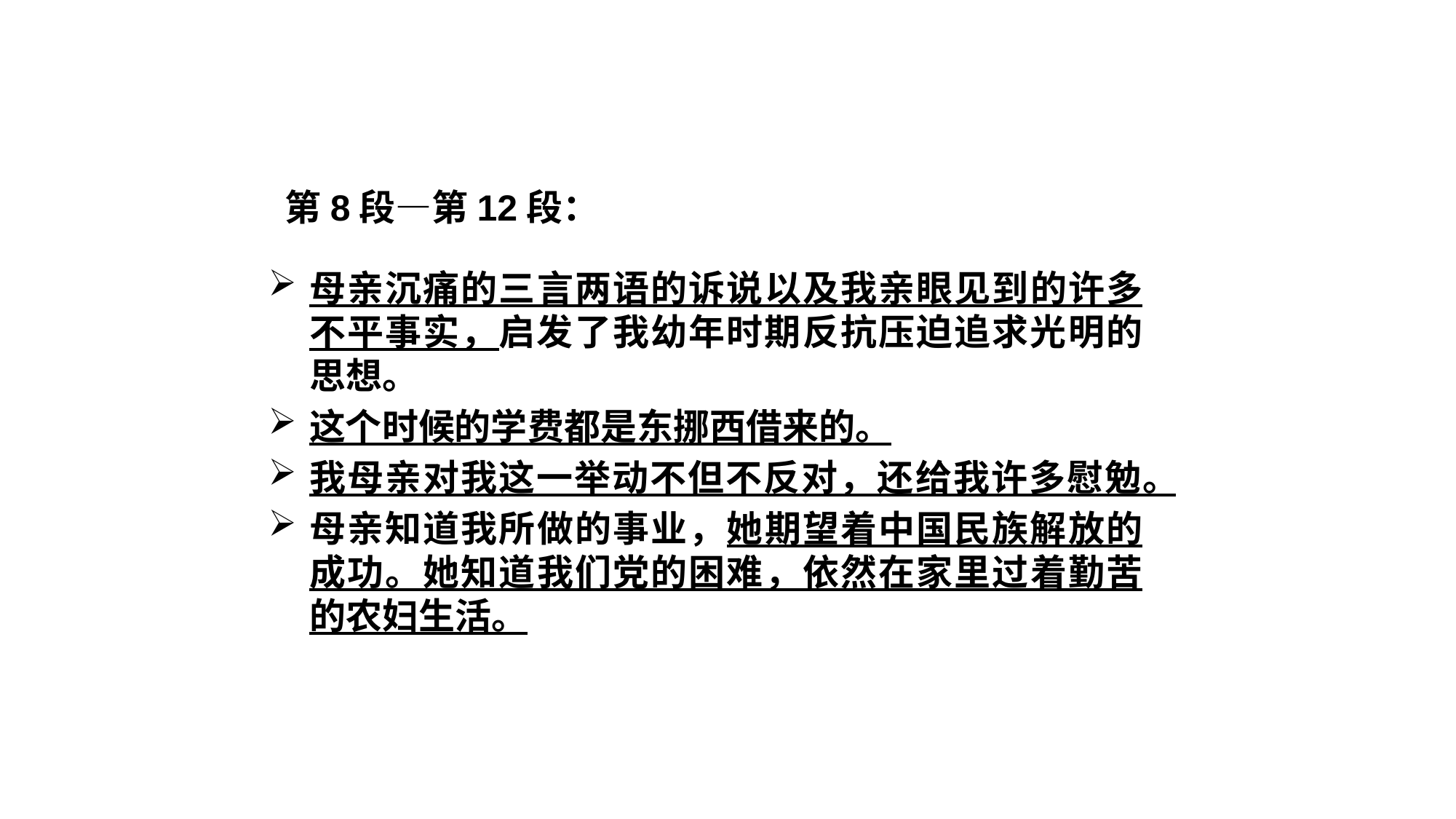

第8段—第12段：
母亲沉痛的三言两语的诉说以及我亲眼见到的许多不平事实，启发了我幼年时期反抗压迫追求光明的思想。
这个时候的学费都是东挪西借来的。
我母亲对我这一举动不但不反对，还给我许多慰勉。
母亲知道我所做的事业，她期望着中国民族解放的成功。她知道我们党的困难，依然在家里过着勤苦的农妇生活。